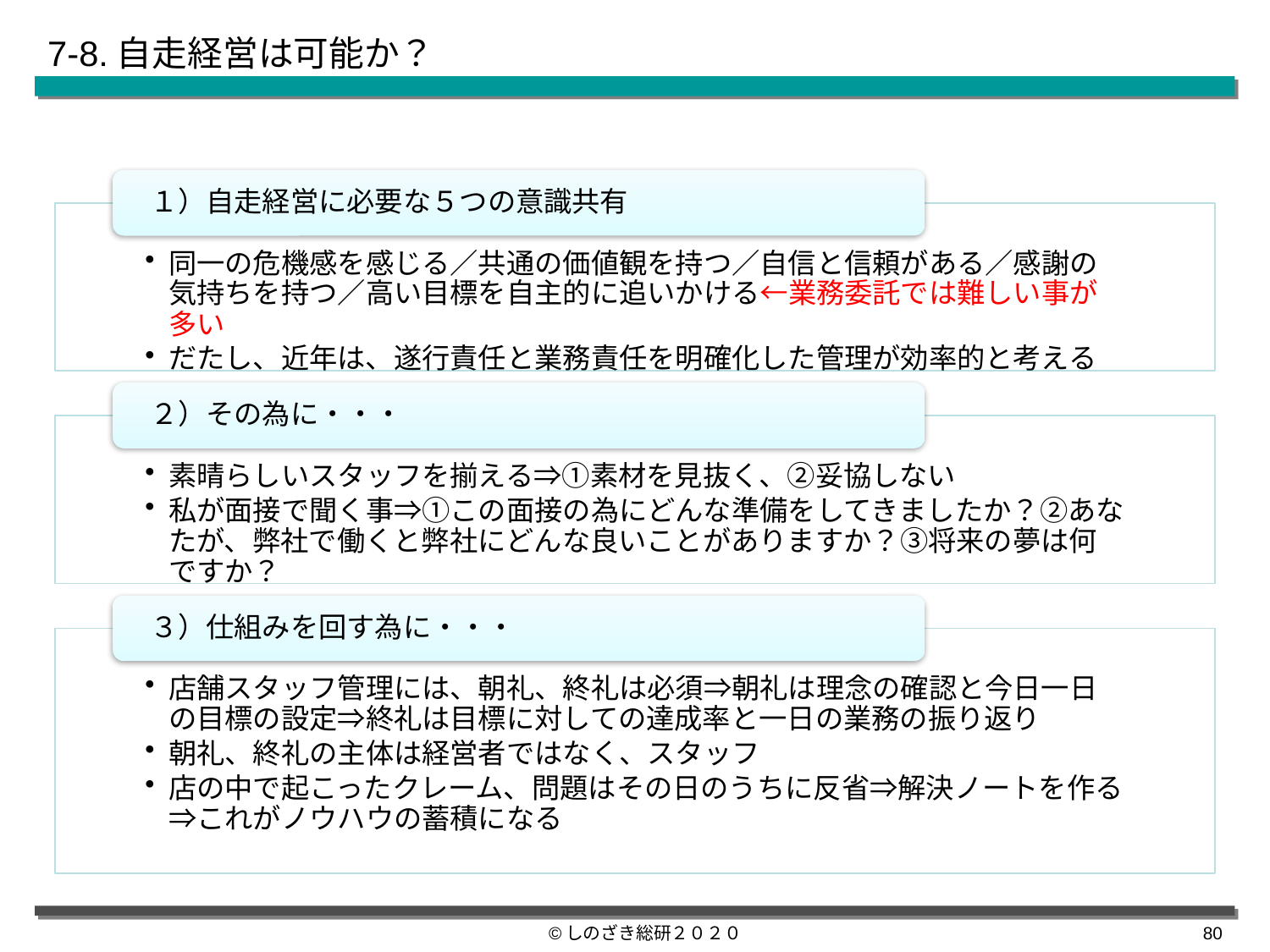

7-8.自走経営は可能か？
同一の危機感を感じる／共通の価値観を持つ／自信と信頼がある／感謝の気持ちを持つ／高い目標を自主的に追いかける←業務委託では難しい事が多い
だたし、近年は、遂行責任と業務責任を明確化した管理が効率的と考える
１）自走経営に必要な５つの意識共有
素晴らしいスタッフを揃える⇒①素材を見抜く、②妥協しない
私が面接で聞く事⇒①この面接の為にどんな準備をしてきましたか？②あなたが、弊社で働くと弊社にどんな良いことがありますか？③将来の夢は何ですか？
２）その為に・・・
店舗スタッフ管理には、朝礼、終礼は必須⇒朝礼は理念の確認と今日一日の目標の設定⇒終礼は目標に対しての達成率と一日の業務の振り返り
朝礼、終礼の主体は経営者ではなく、スタッフ
店の中で起こったクレーム、問題はその日のうちに反省⇒解決ノートを作る⇒これがノウハウの蓄積になる
３）仕組みを回す為に・・・
©しのざき総研２０２０
80